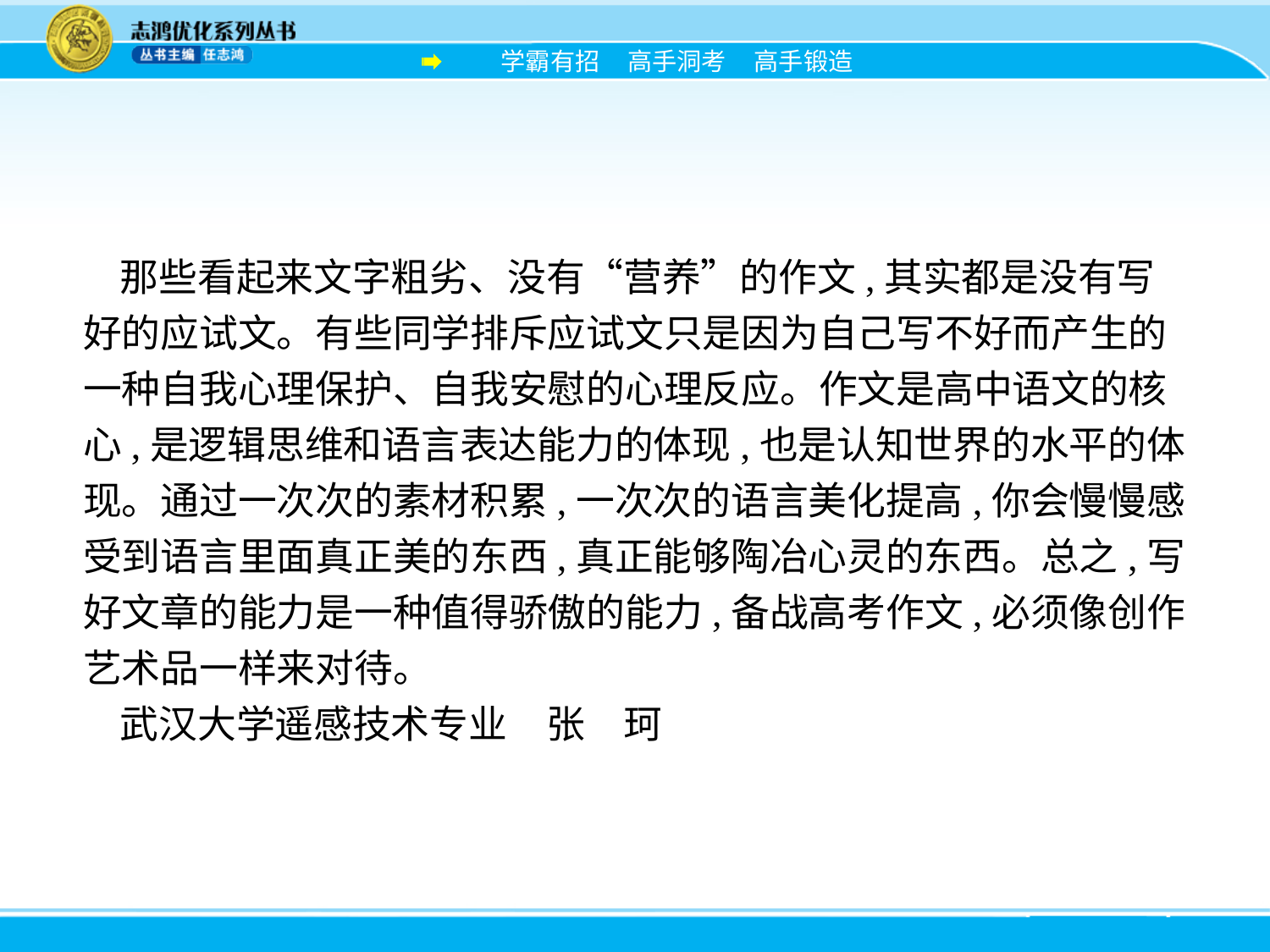

那些看起来文字粗劣、没有“营养”的作文,其实都是没有写好的应试文。有些同学排斥应试文只是因为自己写不好而产生的一种自我心理保护、自我安慰的心理反应。作文是高中语文的核心,是逻辑思维和语言表达能力的体现,也是认知世界的水平的体现。通过一次次的素材积累,一次次的语言美化提高,你会慢慢感受到语言里面真正美的东西,真正能够陶冶心灵的东西。总之,写好文章的能力是一种值得骄傲的能力,备战高考作文,必须像创作艺术品一样来对待。
武汉大学遥感技术专业　张　珂